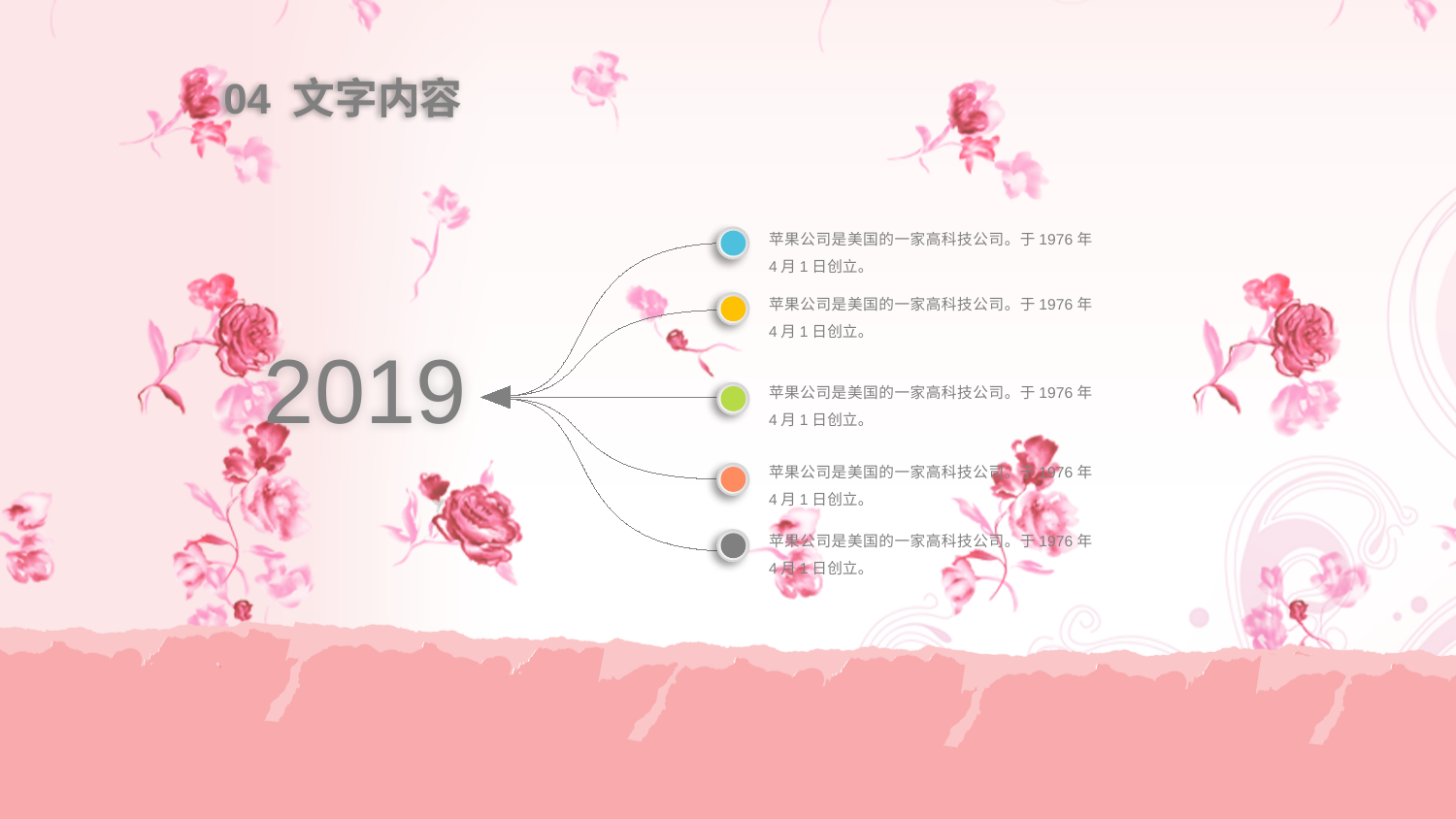

04 文字内容
苹果公司是美国的一家高科技公司。于1976年4月1日创立。

苹果公司是美国的一家高科技公司。于1976年4月1日创立。

2019
苹果公司是美国的一家高科技公司。于1976年4月1日创立。

苹果公司是美国的一家高科技公司。于1976年4月1日创立。

苹果公司是美国的一家高科技公司。于1976年4月1日创立。